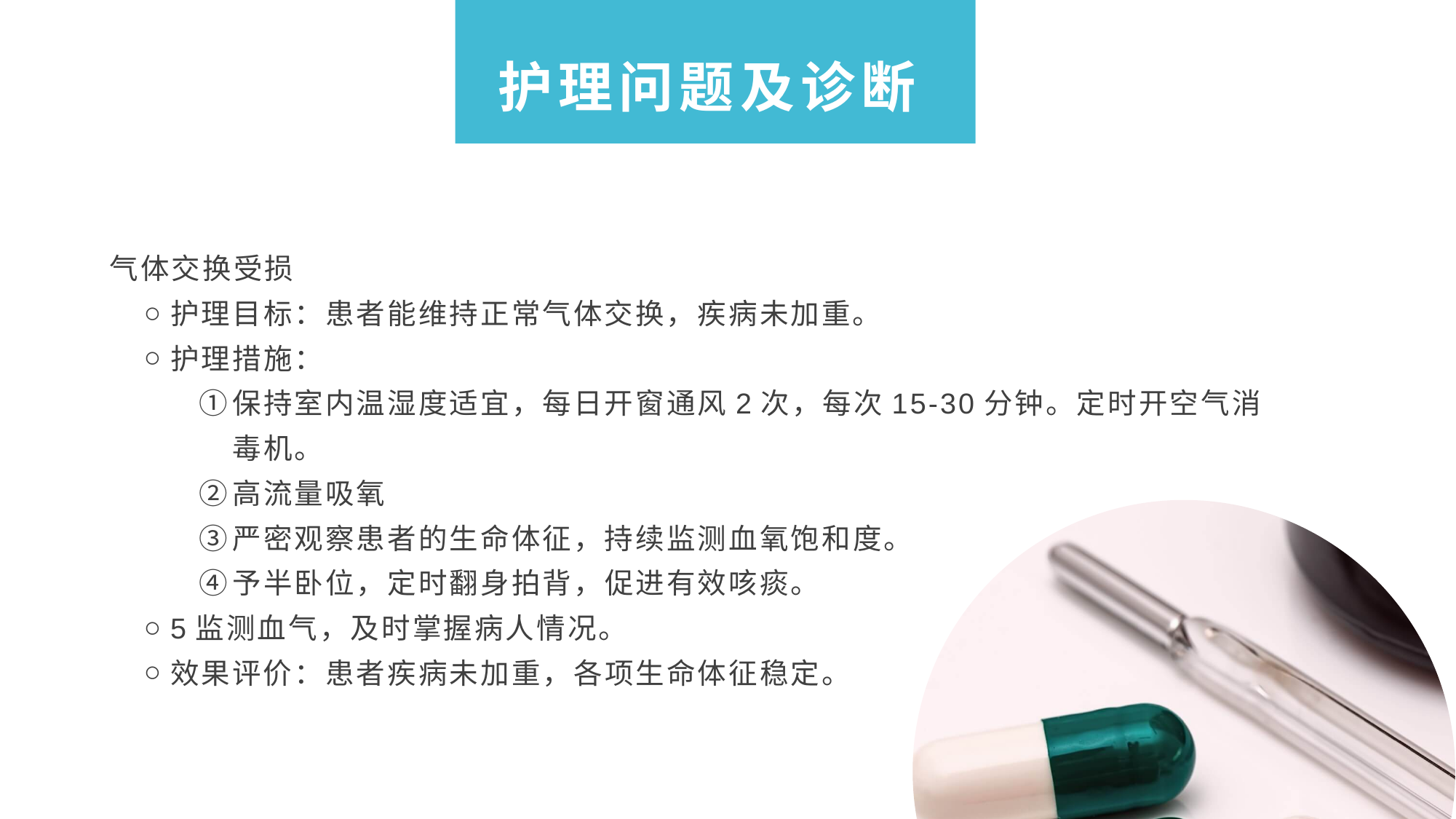

护理问题及诊断
气体交换受损
护理目标：患者能维持正常气体交换，疾病未加重。
护理措施：
保持室内温湿度适宜，每日开窗通风2次，每次15-30分钟。定时开空气消毒机。
高流量吸氧
严密观察患者的生命体征，持续监测血氧饱和度。
予半卧位，定时翻身拍背，促进有效咳痰。
5监测血气，及时掌握病人情况。
效果评价：患者疾病未加重，各项生命体征稳定。